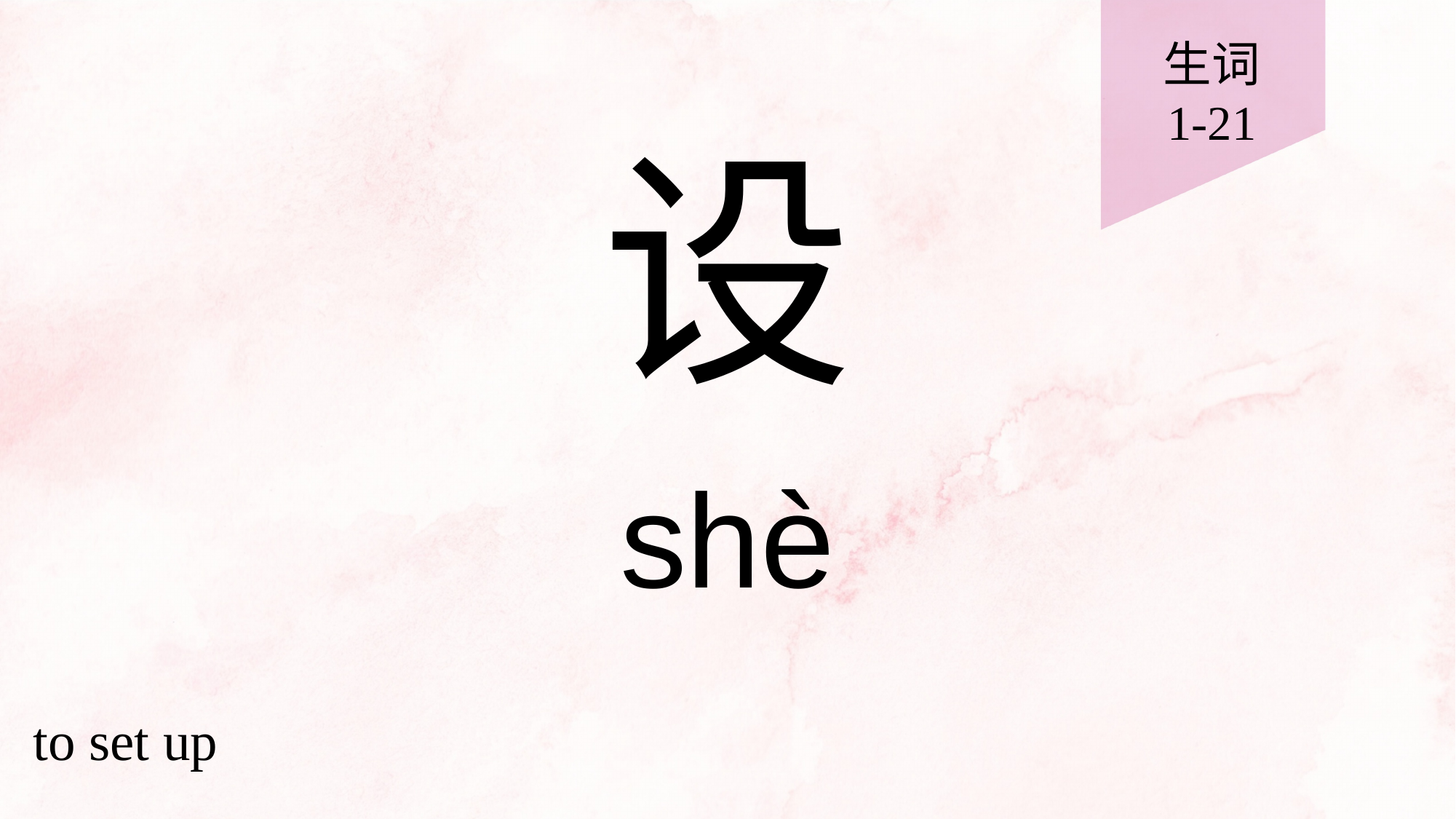

生词
1-21
# 设
shè
to set up